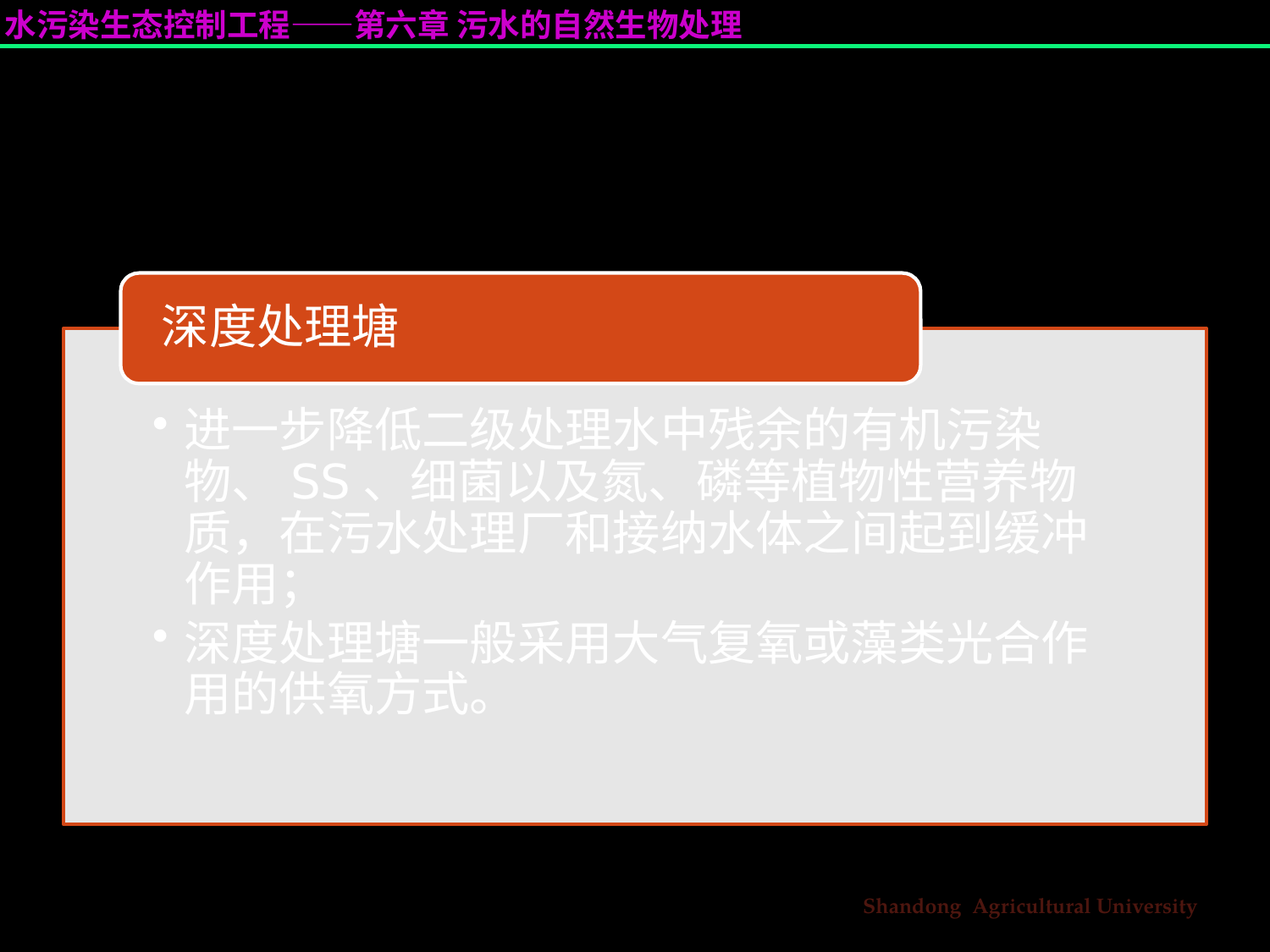

进一步降低二级处理水中残余的有机污染物、SS、细菌以及氮、磷等植物性营养物质，在污水处理厂和接纳水体之间起到缓冲作用；
深度处理塘一般采用大气复氧或藻类光合作用的供氧方式。
深度处理塘